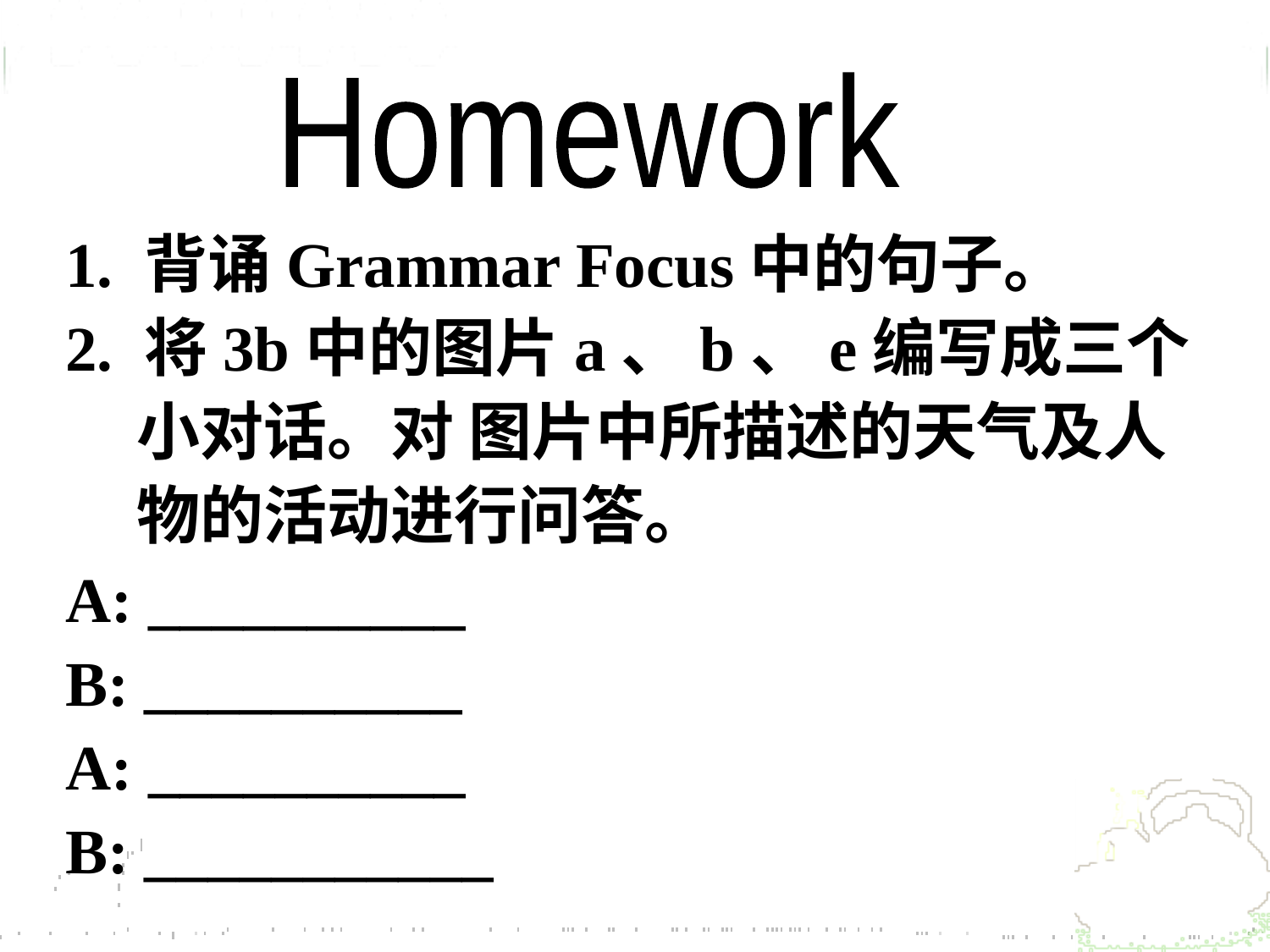

Homework
1. 背诵Grammar Focus中的句子。
2. 将3b中的图片a、b、e编写成三个小对话。对 图片中所描述的天气及人物的活动进行问答。
A: __________
B: __________
A: __________
B: ___________